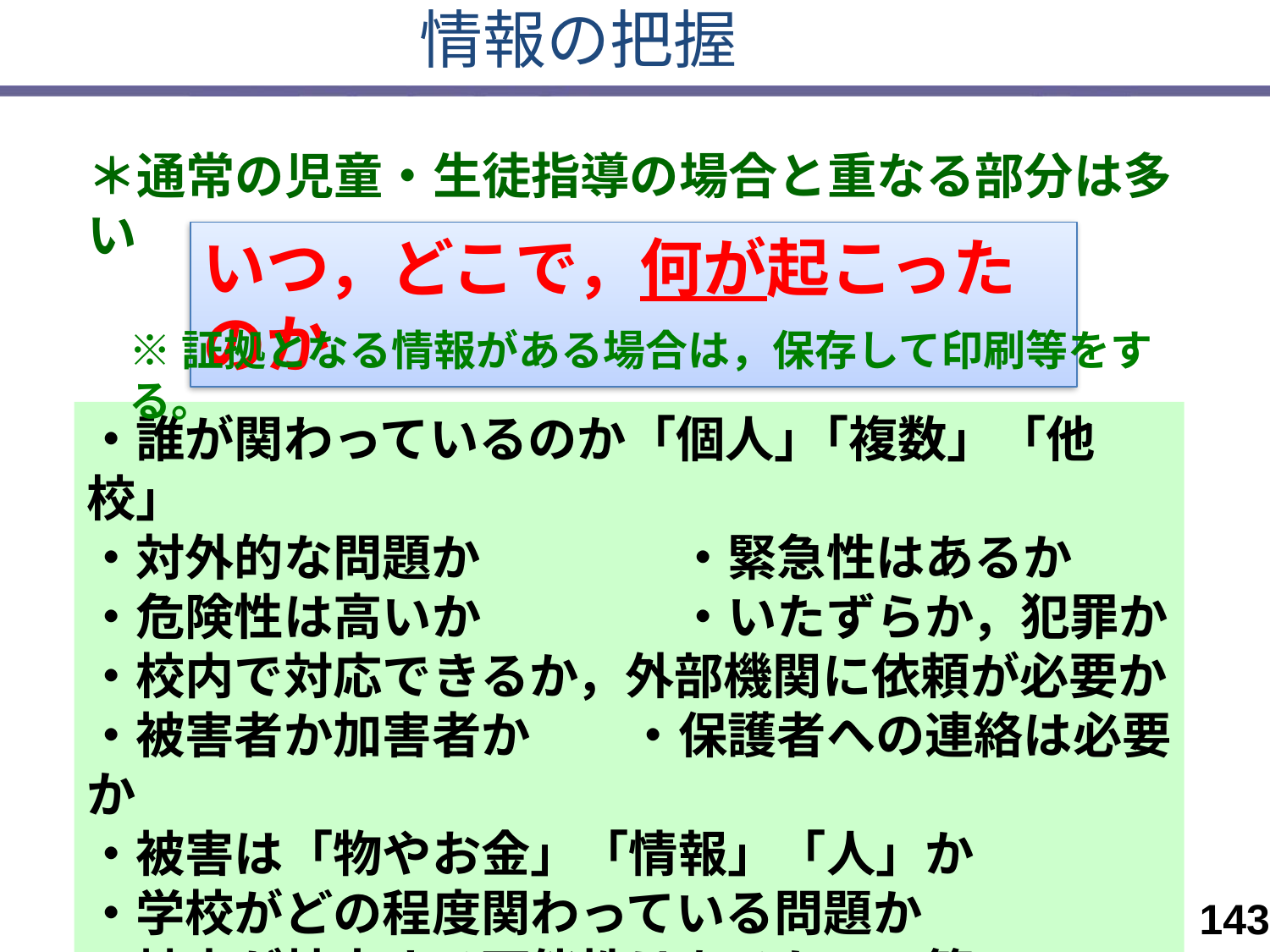

情報の把握
＊通常の児童・生徒指導の場合と重なる部分は多い
いつ，どこで，何が起こったのか
※証拠となる情報がある場合は，保存して印刷等をする。
・誰が関わっているのか「個人」｢複数」「他校」
・対外的な問題か　　　　・緊急性はあるか
・危険性は高いか　　　　・いたずらか，犯罪か
・校内で対応できるか，外部機関に依頼が必要か
・被害者か加害者か　　・保護者への連絡は必要か
・被害は「物やお金」「情報」「人」か
・学校がどの程度関わっている問題か
・被害が拡大する可能性はあるか　　等
143